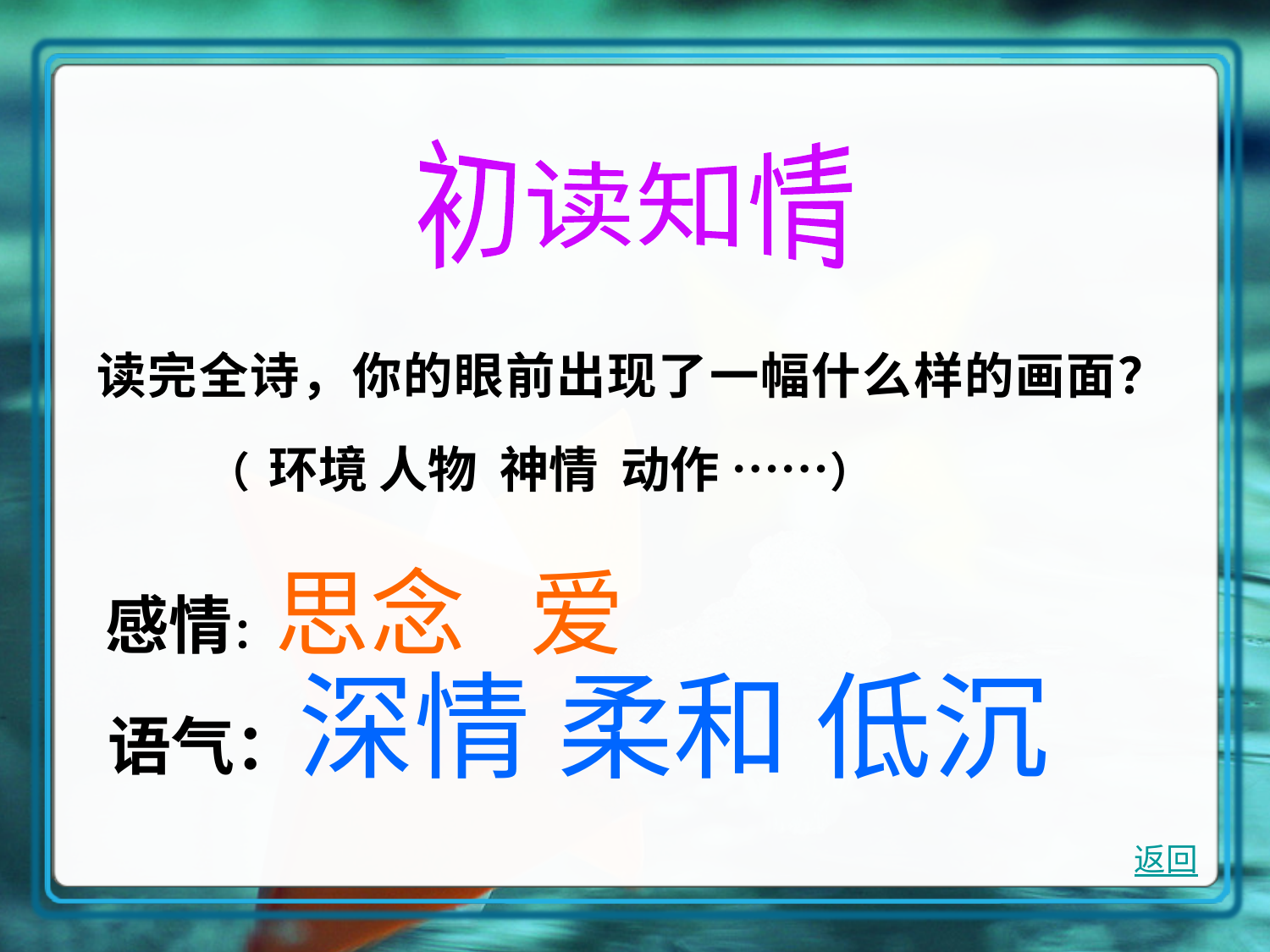

初读知情
读完全诗，你的眼前出现了一幅什么样的画面？
（  环境 人物  神情  动作 ……）

感情：思念   爱
语气：深情 柔和 低沉
返回